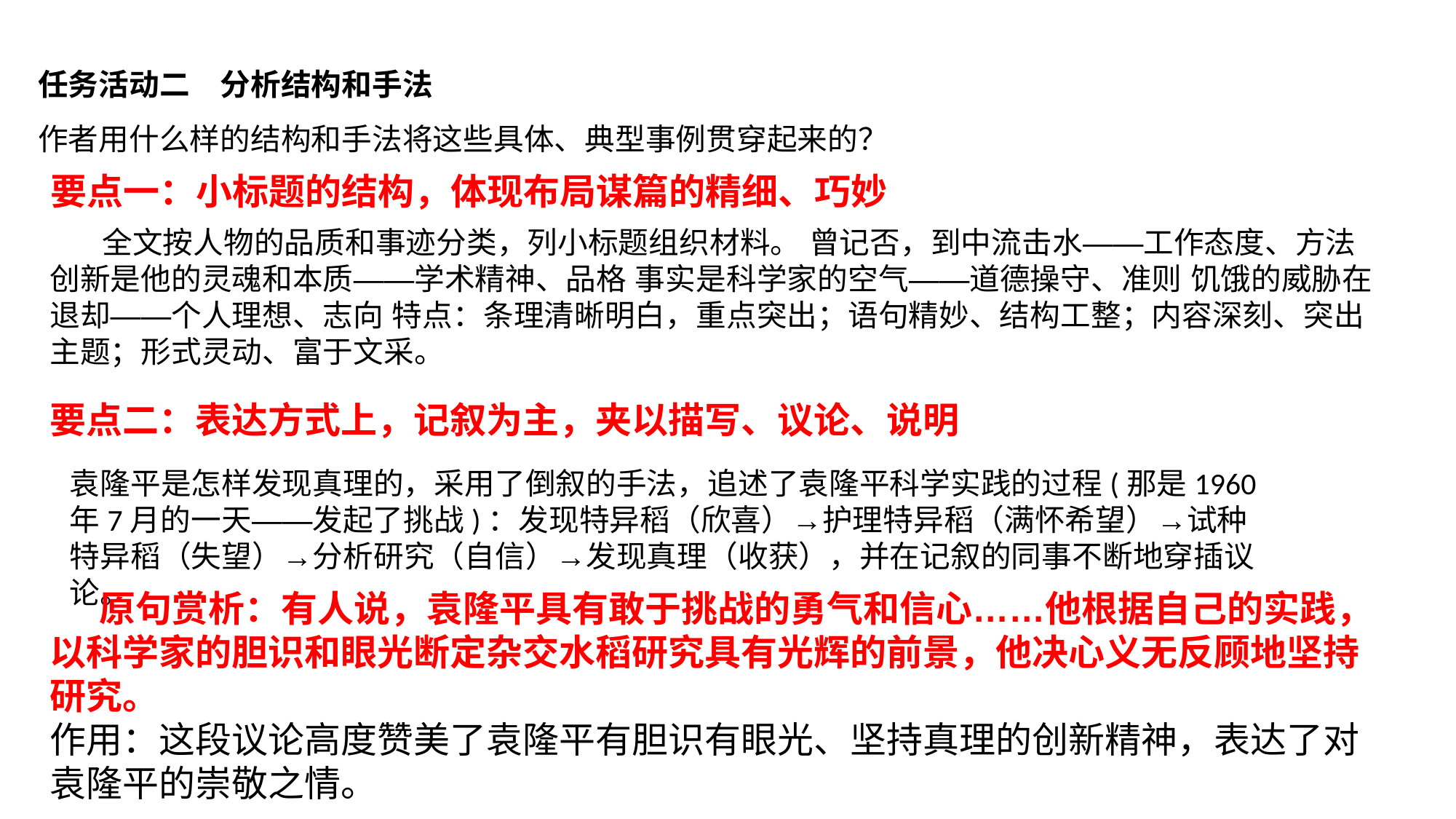

任务活动二　分析结构和手法
作者用什么样的结构和手法将这些具体、典型事例贯穿起来的？
要点一：小标题的结构，体现布局谋篇的精细、巧妙
      全文按人物的品质和事迹分类，列小标题组织材料。 曾记否，到中流击水——工作态度、方法 创新是他的灵魂和本质——学术精神、品格 事实是科学家的空气——道德操守、准则 饥饿的威胁在退却——个人理想、志向 特点：条理清晰明白，重点突出；语句精妙、结构工整；内容深刻、突出主题；形式灵动、富于文采。
要点二：表达方式上，记叙为主，夹以描写、议论、说明
袁隆平是怎样发现真理的，采用了倒叙的手法，追述了袁隆平科学实践的过程(那是1960年7月的一天——发起了挑战)：发现特异稻（欣喜）→护理特异稻（满怀希望）→试种特异稻（失望）→分析研究（自信）→发现真理（收获），并在记叙的同事不断地穿插议论。
    原句赏析：有人说，袁隆平具有敢于挑战的勇气和信心……他根据自己的实践，以科学家的胆识和眼光断定杂交水稻研究具有光辉的前景，他决心义无反顾地坚持研究。
作用：这段议论高度赞美了袁隆平有胆识有眼光、坚持真理的创新精神，表达了对袁隆平的崇敬之情。